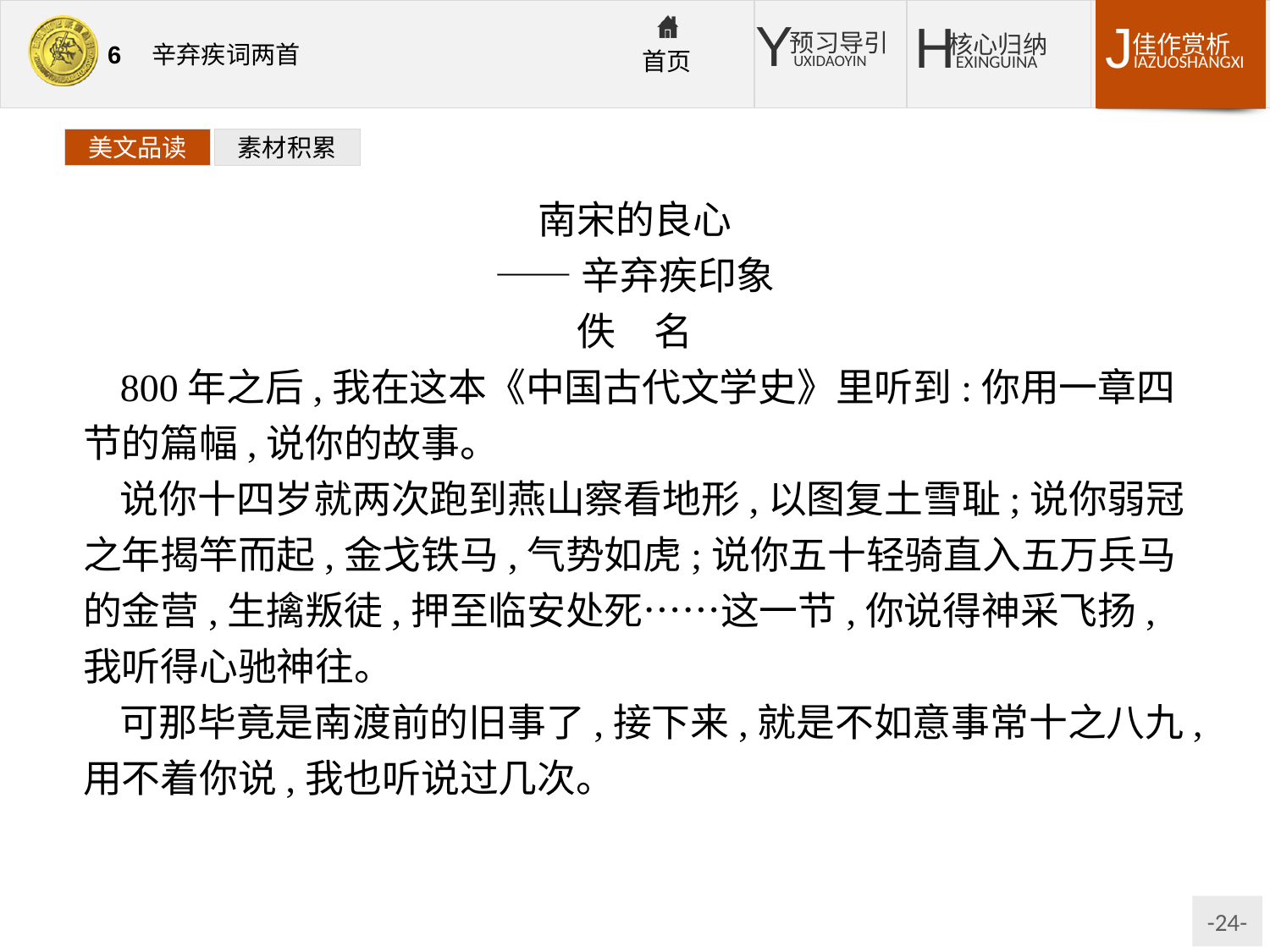

美文品读
素材积累
南宋的良心
——辛弃疾印象
佚　名
800年之后,我在这本《中国古代文学史》里听到:你用一章四节的篇幅,说你的故事。
说你十四岁就两次跑到燕山察看地形,以图复土雪耻;说你弱冠之年揭竿而起,金戈铁马,气势如虎;说你五十轻骑直入五万兵马的金营,生擒叛徒,押至临安处死……这一节,你说得神采飞扬,我听得心驰神往。
可那毕竟是南渡前的旧事了,接下来,就是不如意事常十之八九,用不着你说,我也听说过几次。